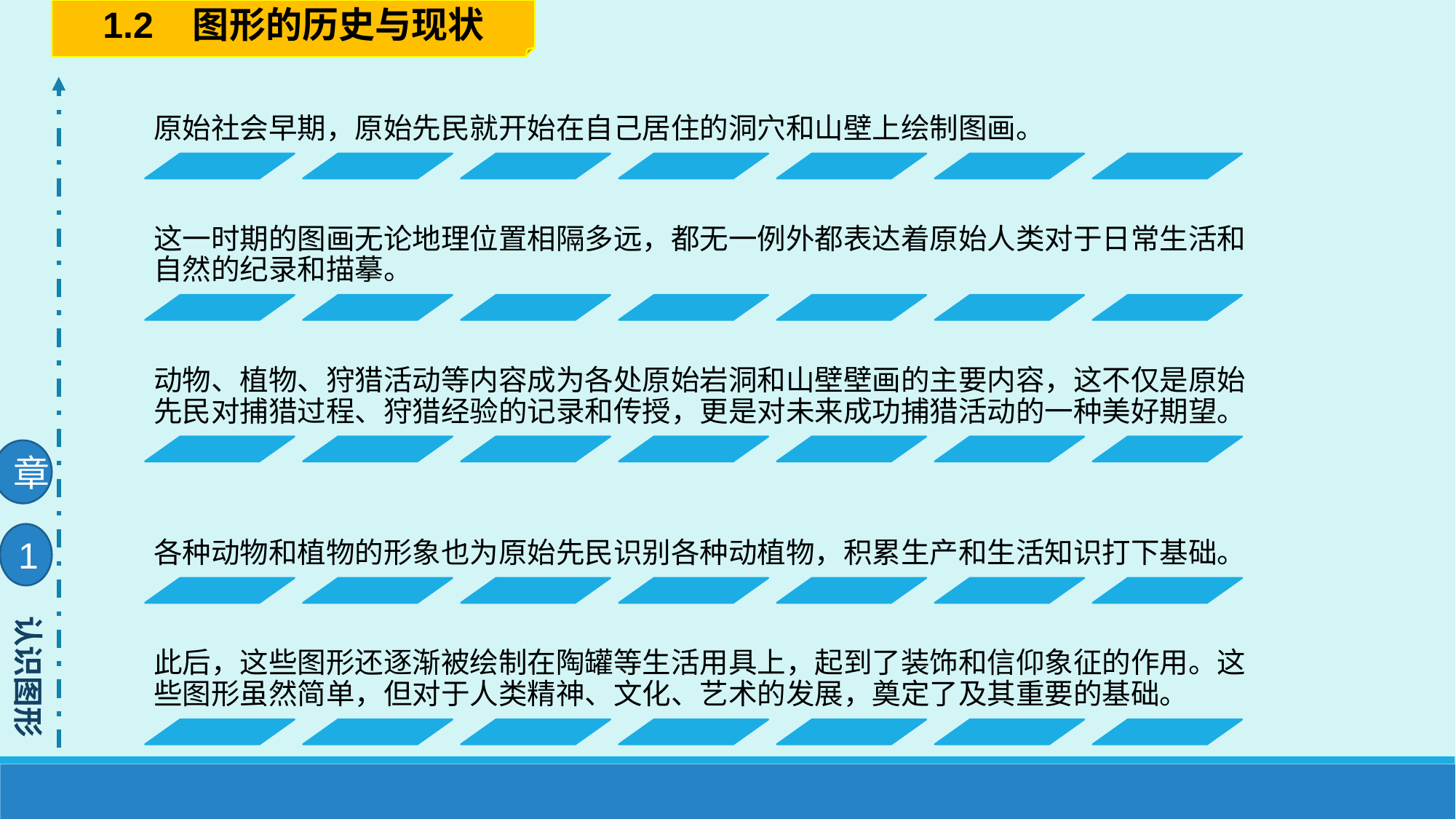

1.2   图形的历史与现状
原始社会早期，原始先民就开始在自己居住的洞穴和山壁上绘制图画。
这一时期的图画无论地理位置相隔多远，都无一例外都表达着原始人类对于日常生活和自然的纪录和描摹。
动物、植物、狩猎活动等内容成为各处原始岩洞和山壁壁画的主要内容，这不仅是原始先民对捕猎过程、狩猎经验的记录和传授，更是对未来成功捕猎活动的一种美好期望。
各种动物和植物的形象也为原始先民识别各种动植物，积累生产和生活知识打下基础。
此后，这些图形还逐渐被绘制在陶罐等生活用具上，起到了装饰和信仰象征的作用。这些图形虽然简单，但对于人类精神、文化、艺术的发展，奠定了及其重要的基础。
章
1
认识图形